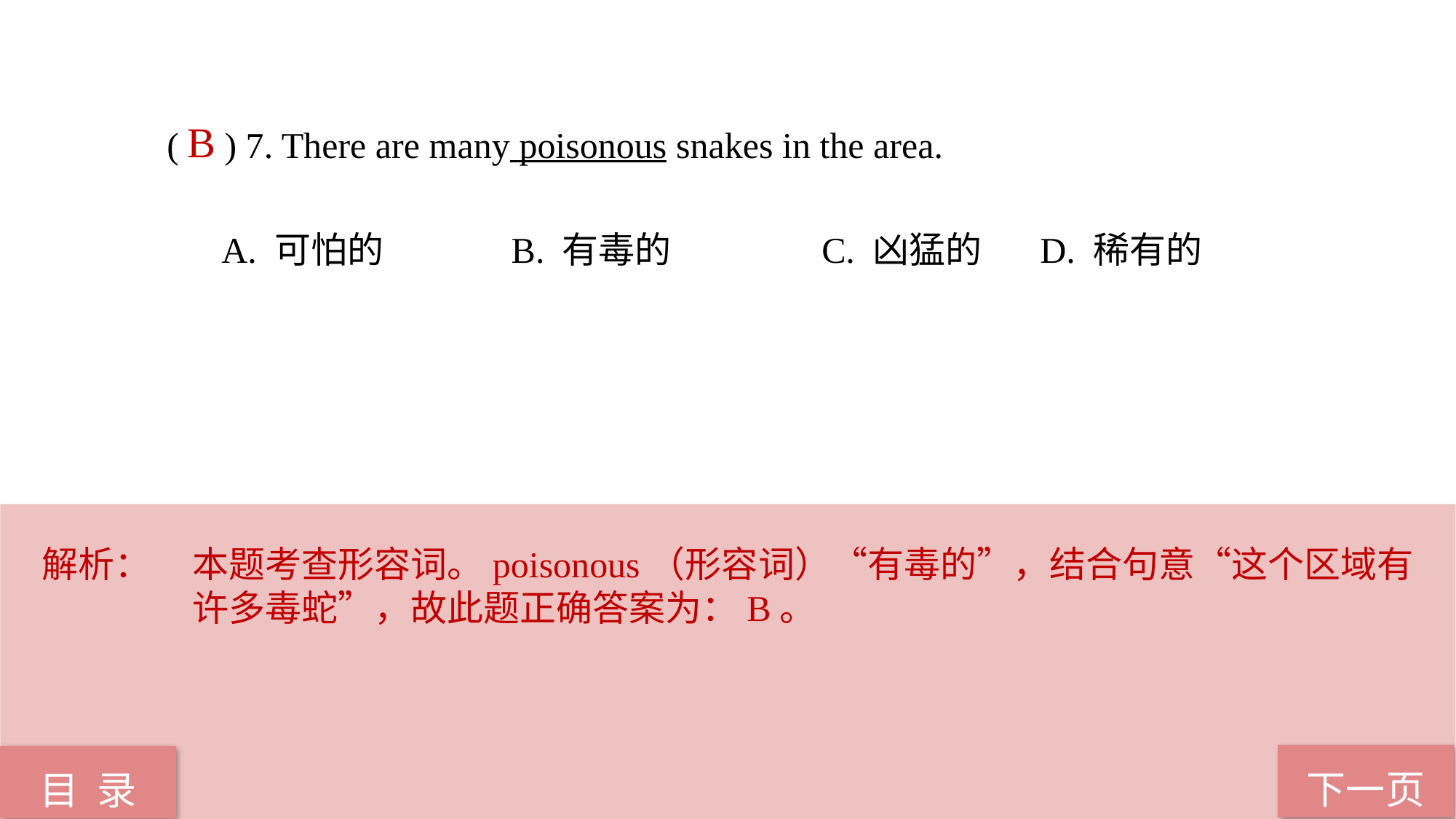

(     ) 7. There are many poisonous snakes in the area.

A. 可怕的		 B. 有毒的 		C. 凶猛的 	D. 稀有的
B
解析：	本题考查形容词。poisonous（形容词）“有毒的”，结合句意“这个区域有许多毒蛇”，故此题正确答案为：B。